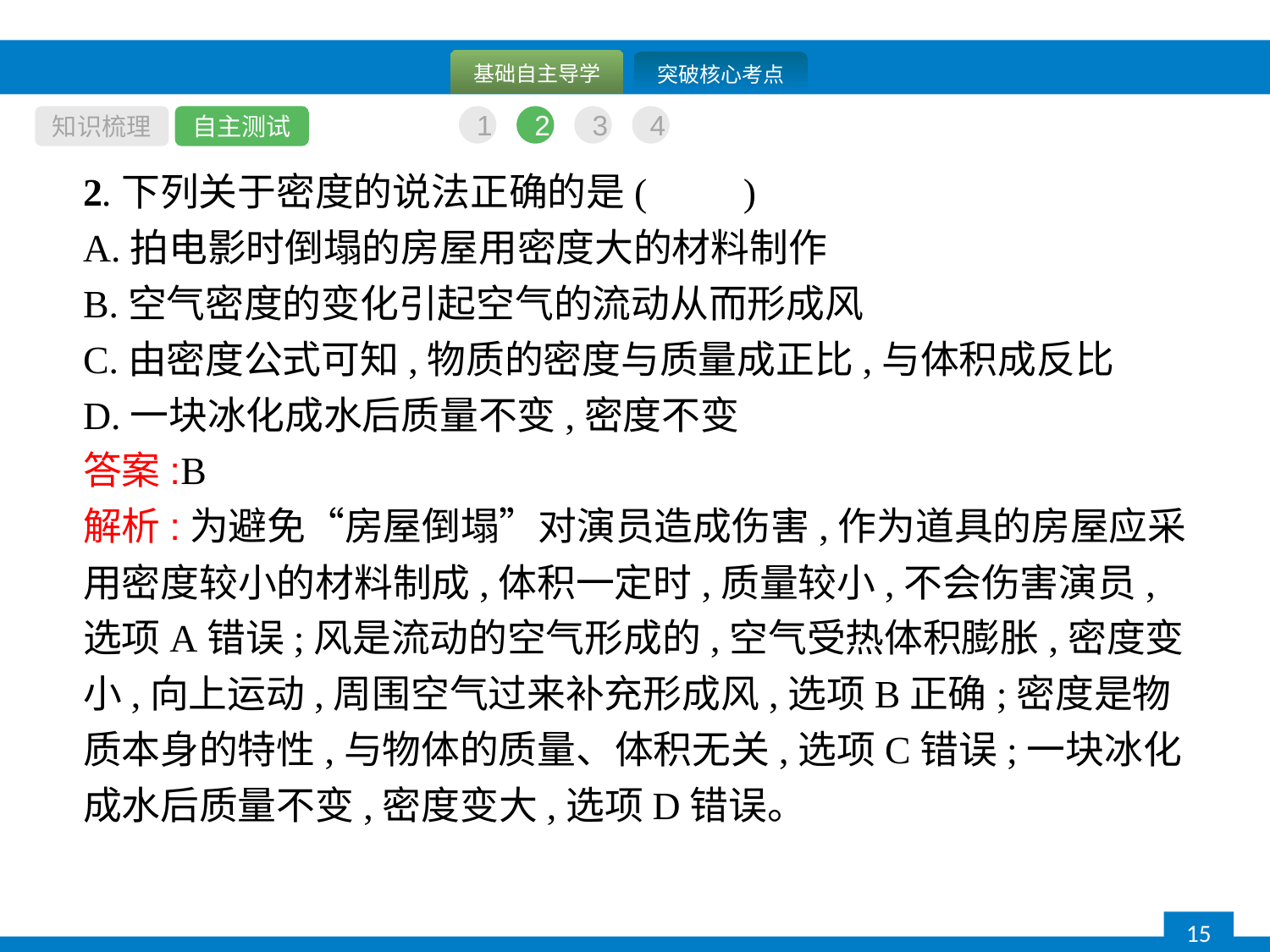

知识梳理
自主测试
1
2
3
4
2.下列关于密度的说法正确的是(　　)
A.拍电影时倒塌的房屋用密度大的材料制作
B.空气密度的变化引起空气的流动从而形成风
C.由密度公式可知,物质的密度与质量成正比,与体积成反比
D.一块冰化成水后质量不变,密度不变
答案:B
解析:为避免“房屋倒塌”对演员造成伤害,作为道具的房屋应采用密度较小的材料制成,体积一定时,质量较小,不会伤害演员,选项A错误;风是流动的空气形成的,空气受热体积膨胀,密度变小,向上运动,周围空气过来补充形成风,选项B正确;密度是物质本身的特性,与物体的质量、体积无关,选项C错误;一块冰化成水后质量不变,密度变大,选项D错误。